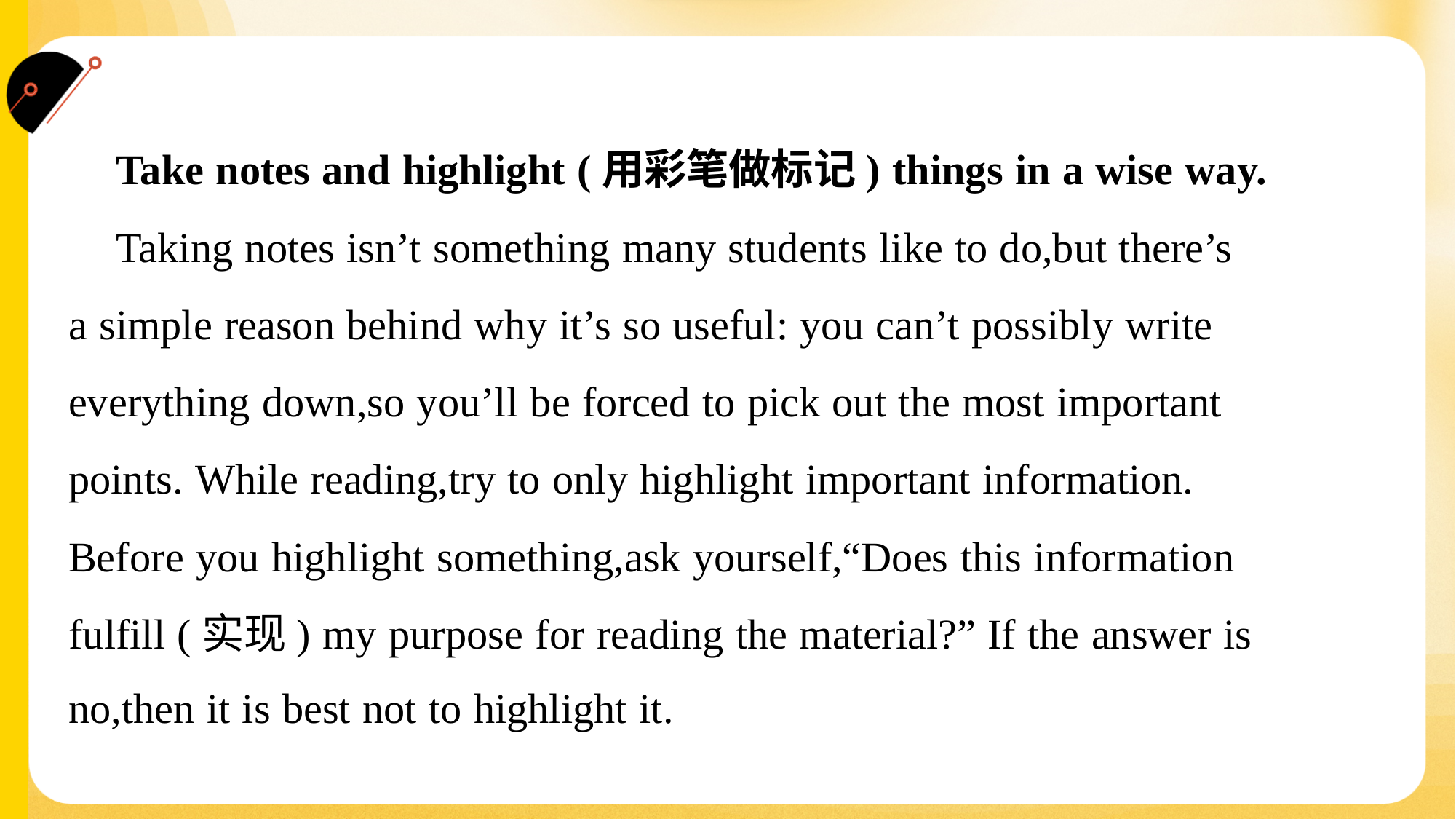

Take notes and highlight (用彩笔做标记) things in a wise way.
    Taking notes isn’t something many students like to do,but there’s
a simple reason behind why it’s so useful: you can’t possibly write
everything down,so you’ll be forced to pick out the most important
points. While reading,try to only highlight important information.
Before you highlight something,ask yourself,“Does this information
fulfill (实现) my purpose for reading the material?” If the answer is
no,then it is best not to highlight it.